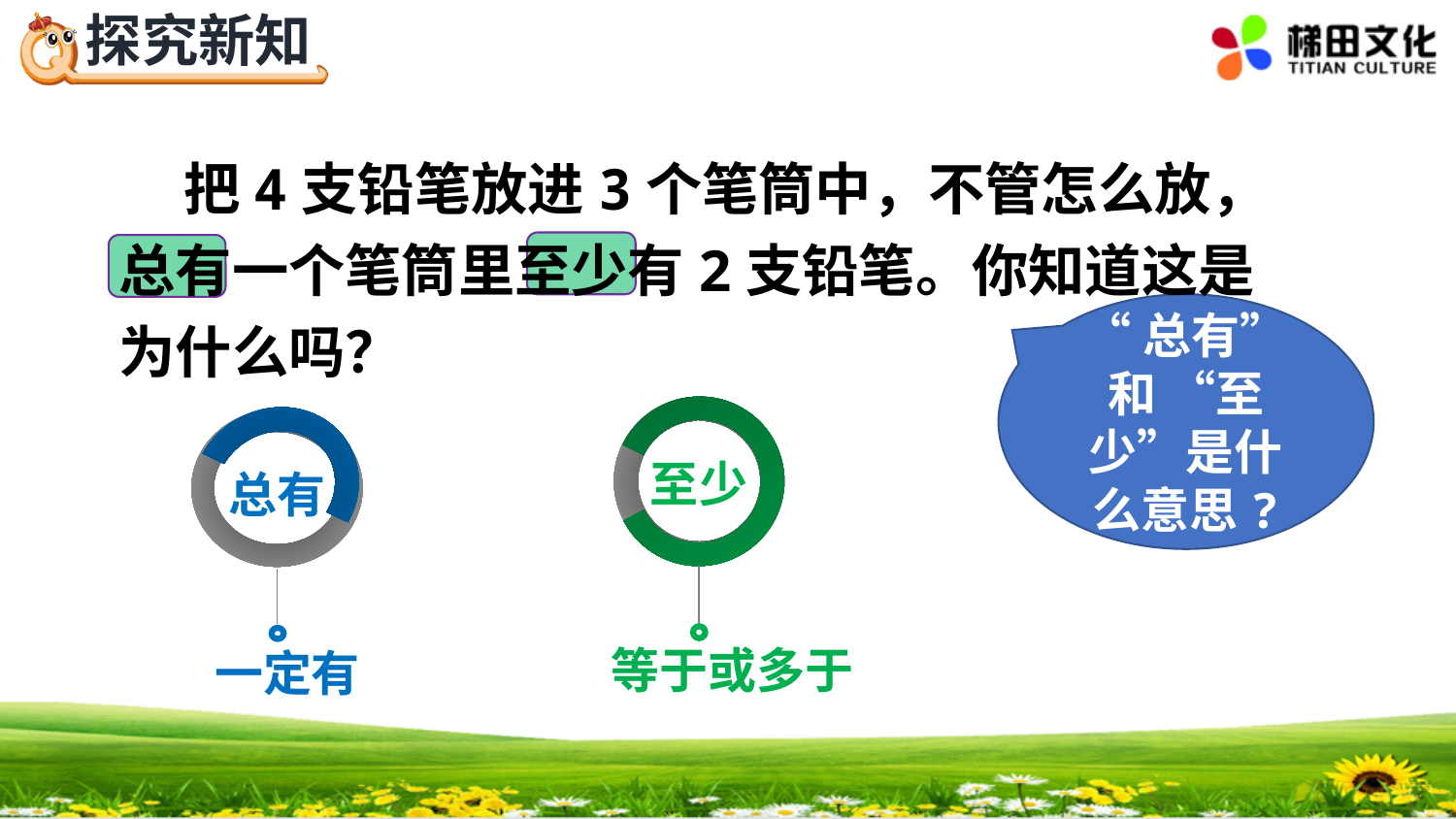

把4支铅笔放进3个笔筒中，不管怎么放，总有一个笔筒里至少有2支铅笔。你知道这是为什么吗？

“总有” 和 “至少”是什么意思?

至少

等于或多于

总有

一定有